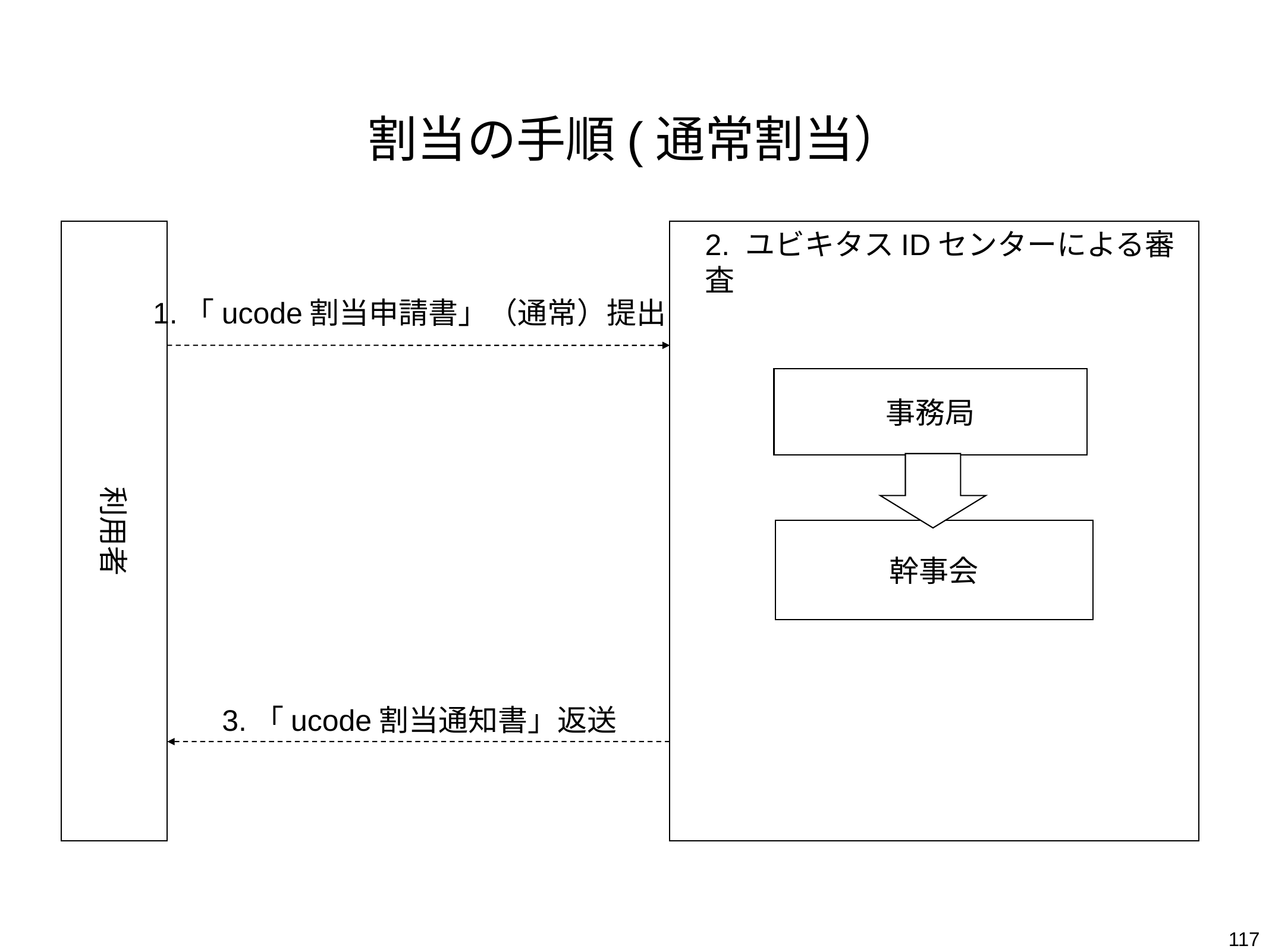

# 割当の手順(通常割当）
利用者

2. ユビキタスIDセンターによる審査
1.「ucode割当申請書」（通常）提出

事務局

幹事会
3.「ucode割当通知書」返送

117